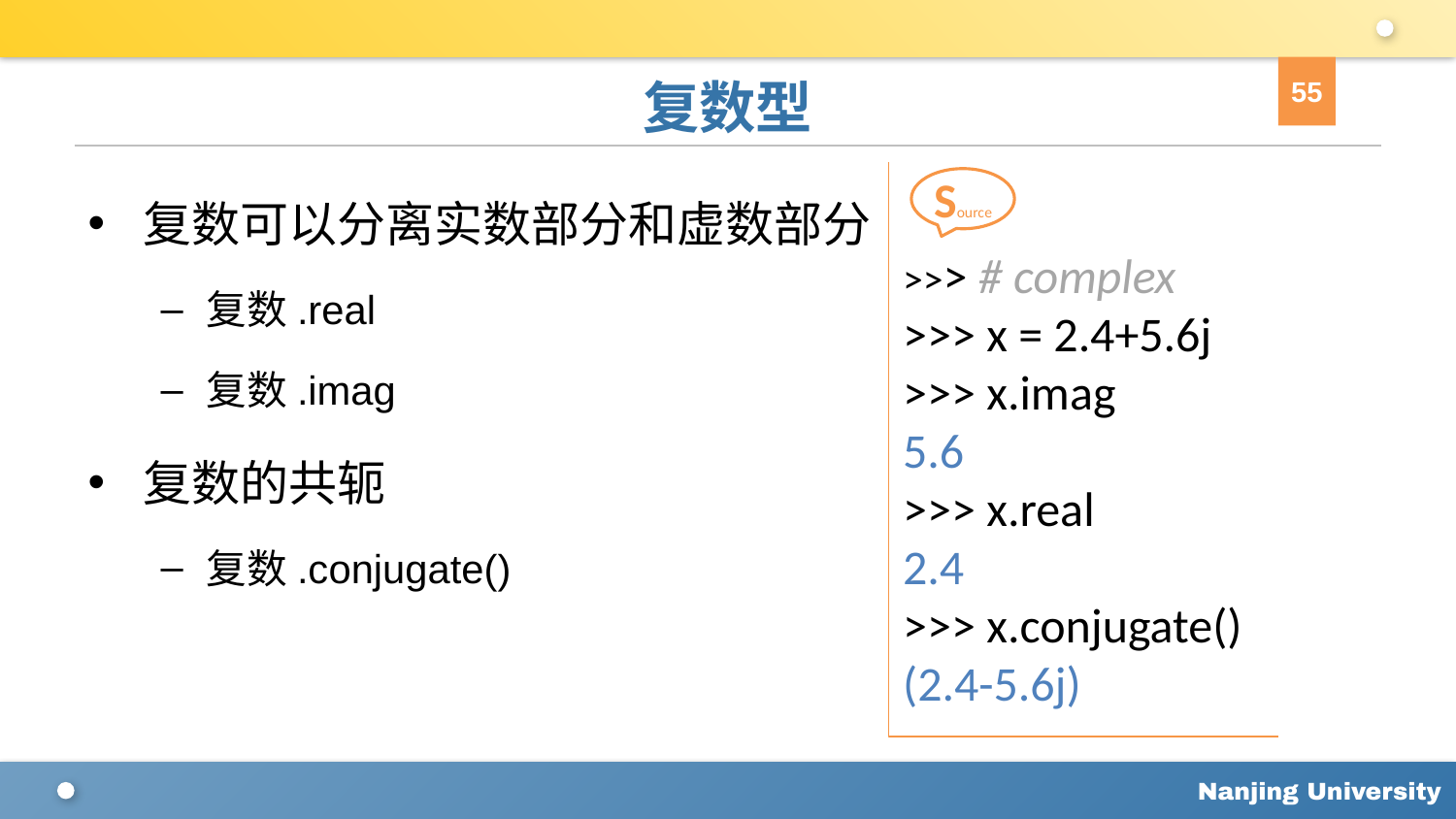

55
# 复数型
复数可以分离实数部分和虚数部分
复数.real
复数.imag
复数的共轭
复数.conjugate()

>>> # complex
>>> x = 2.4+5.6j
>>> x.imag
5.6
>>> x.real
2.4
>>> x.conjugate()
(2.4-5.6j)
Source